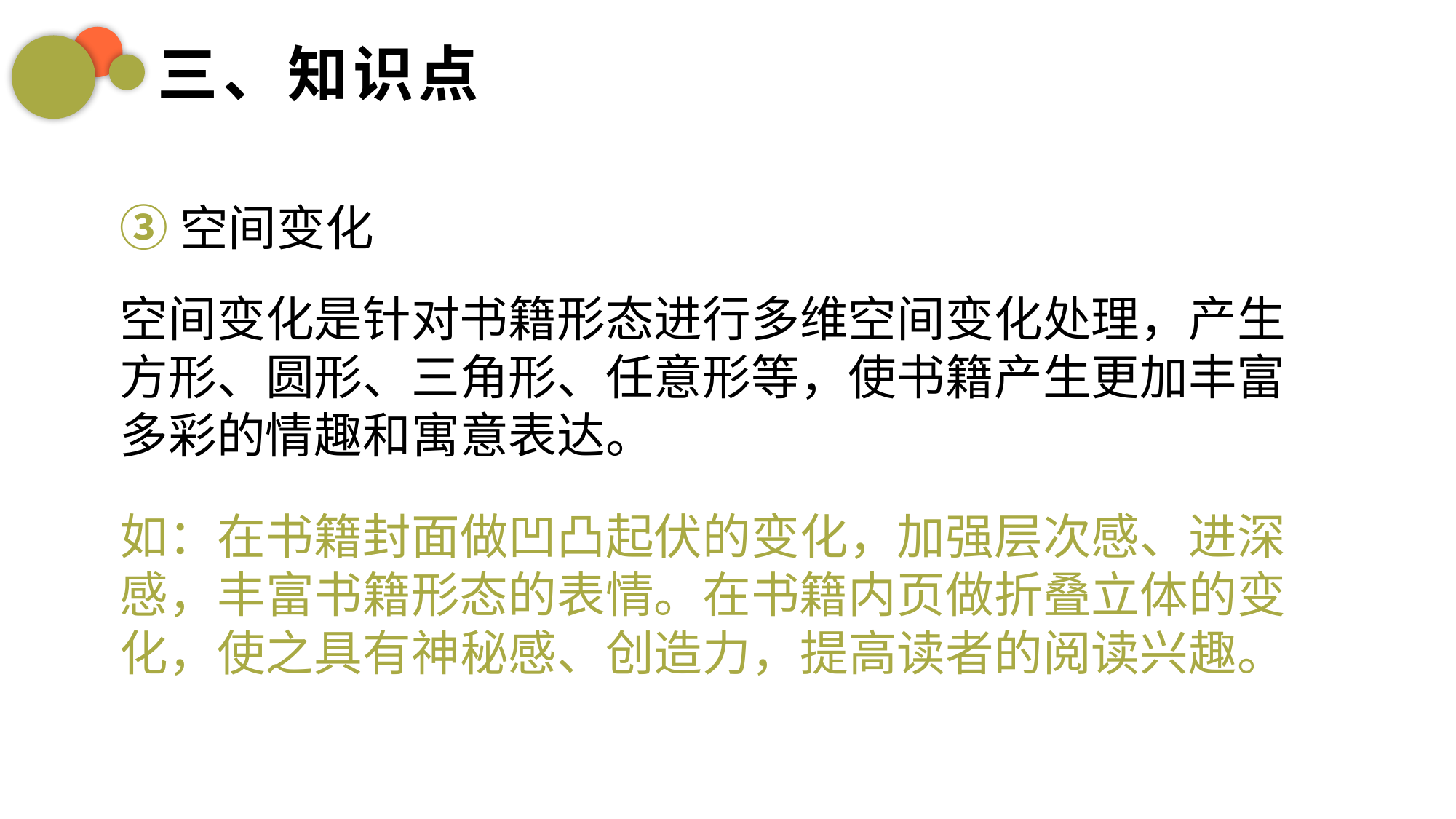

三、知识点
③空间变化
空间变化是针对书籍形态进行多维空间变化处理，产生方形、圆形、三角形、任意形等，使书籍产生更加丰富多彩的情趣和寓意表达。
如：在书籍封面做凹凸起伏的变化，加强层次感、进深感，丰富书籍形态的表情。在书籍内页做折叠立体的变化，使之具有神秘感、创造力，提高读者的阅读兴趣。